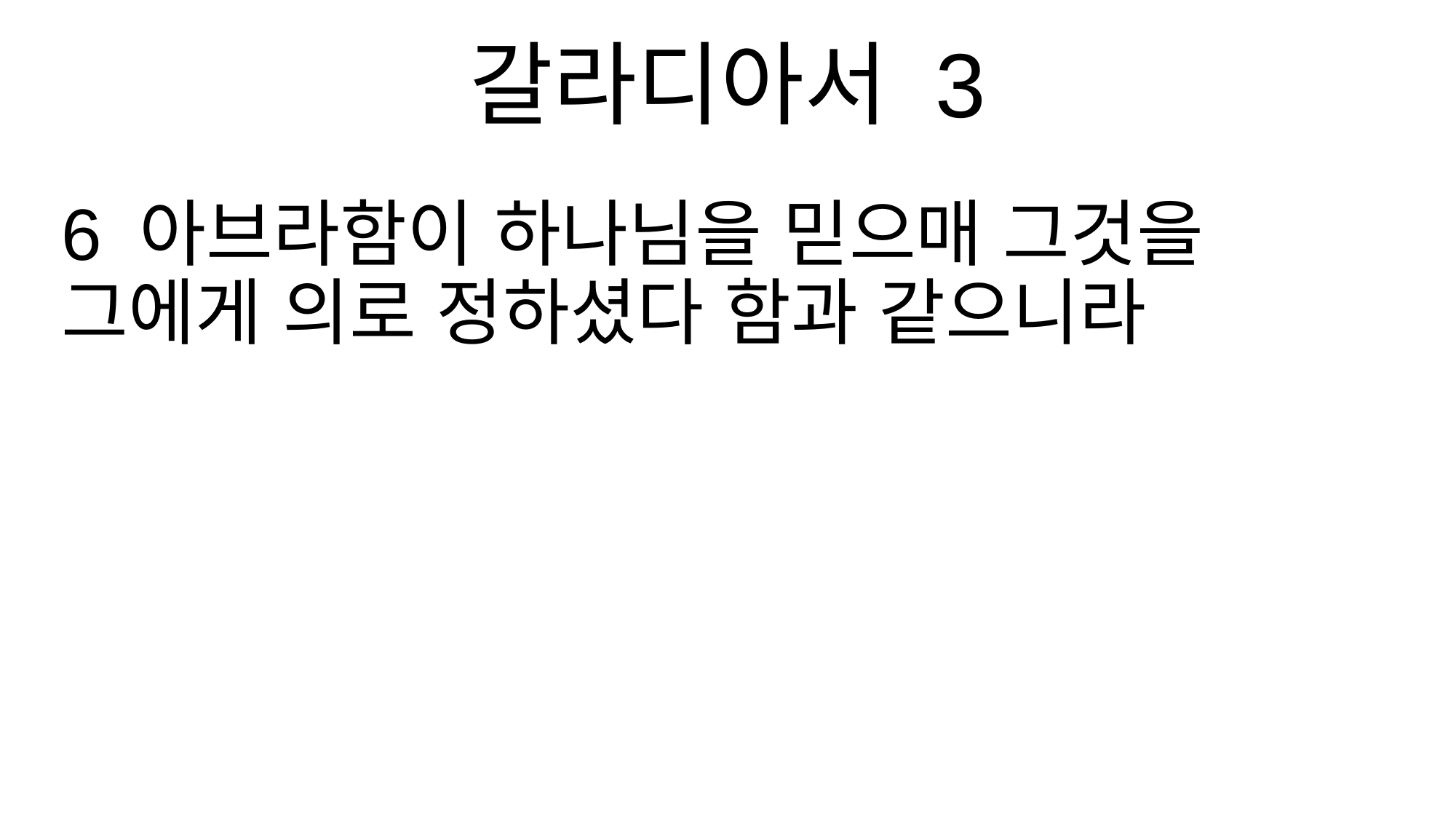

갈라디아서 3
6 아브라함이 하나님을 믿으매 그것을 그에게 의로 정하셨다 함과 같으니라